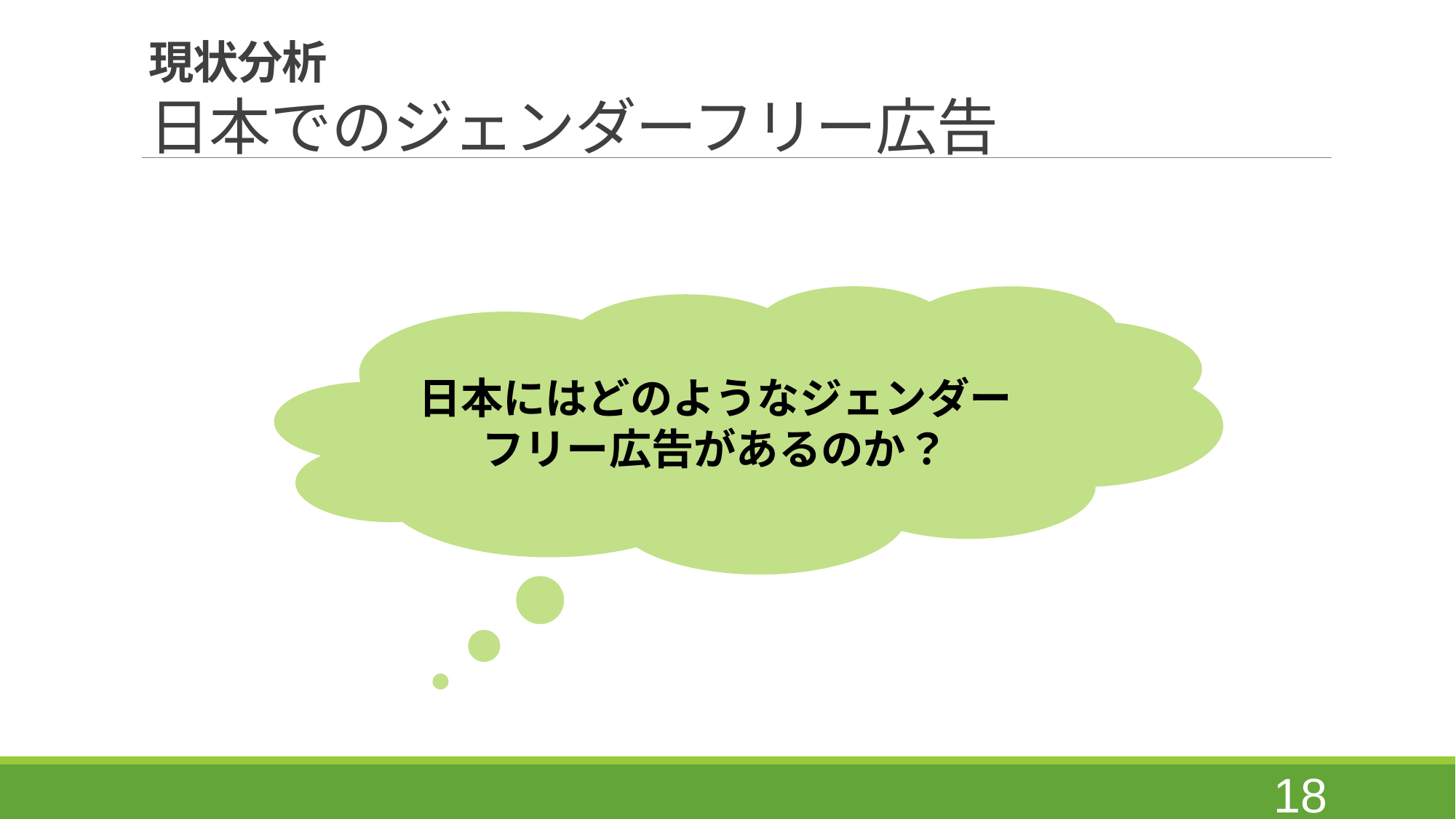

# 現状分析 日本でのジェンダーフリー広告
日本にはどのようなジェンダー
フリー広告があるのか？
18